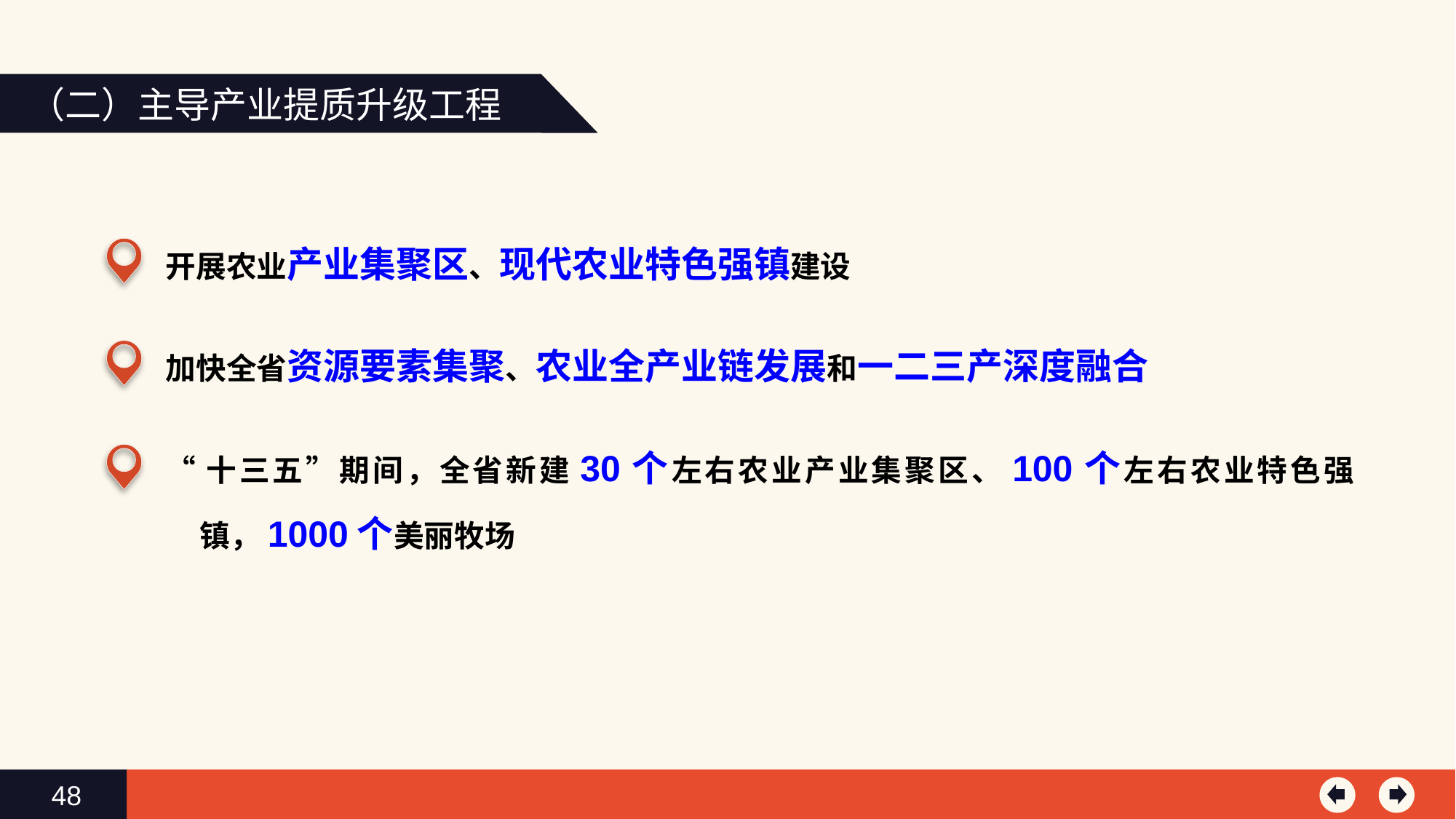

（二）主导产业提质升级工程
开展农业产业集聚区、现代农业特色强镇建设
加快全省资源要素集聚、农业全产业链发展和一二三产深度融合
“十三五”期间，全省新建30个左右农业产业集聚区、100个左右农业特色强镇，1000个美丽牧场

48